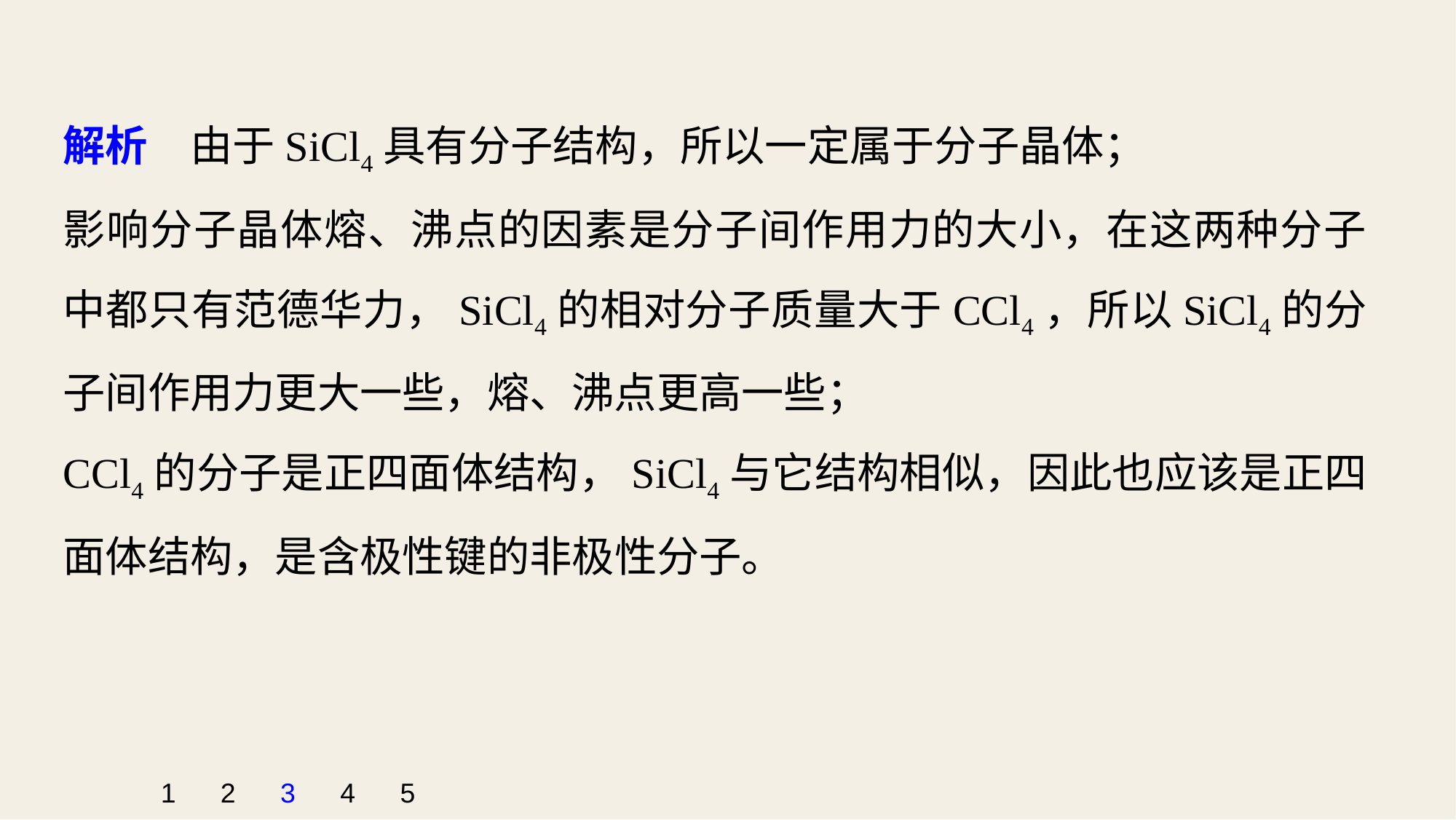

解析　由于SiCl4具有分子结构，所以一定属于分子晶体；
影响分子晶体熔、沸点的因素是分子间作用力的大小，在这两种分子中都只有范德华力，SiCl4的相对分子质量大于CCl4，所以SiCl4的分子间作用力更大一些，熔、沸点更高一些；
CCl4的分子是正四面体结构，SiCl4与它结构相似，因此也应该是正四面体结构，是含极性键的非极性分子。
1
2
3
4
5